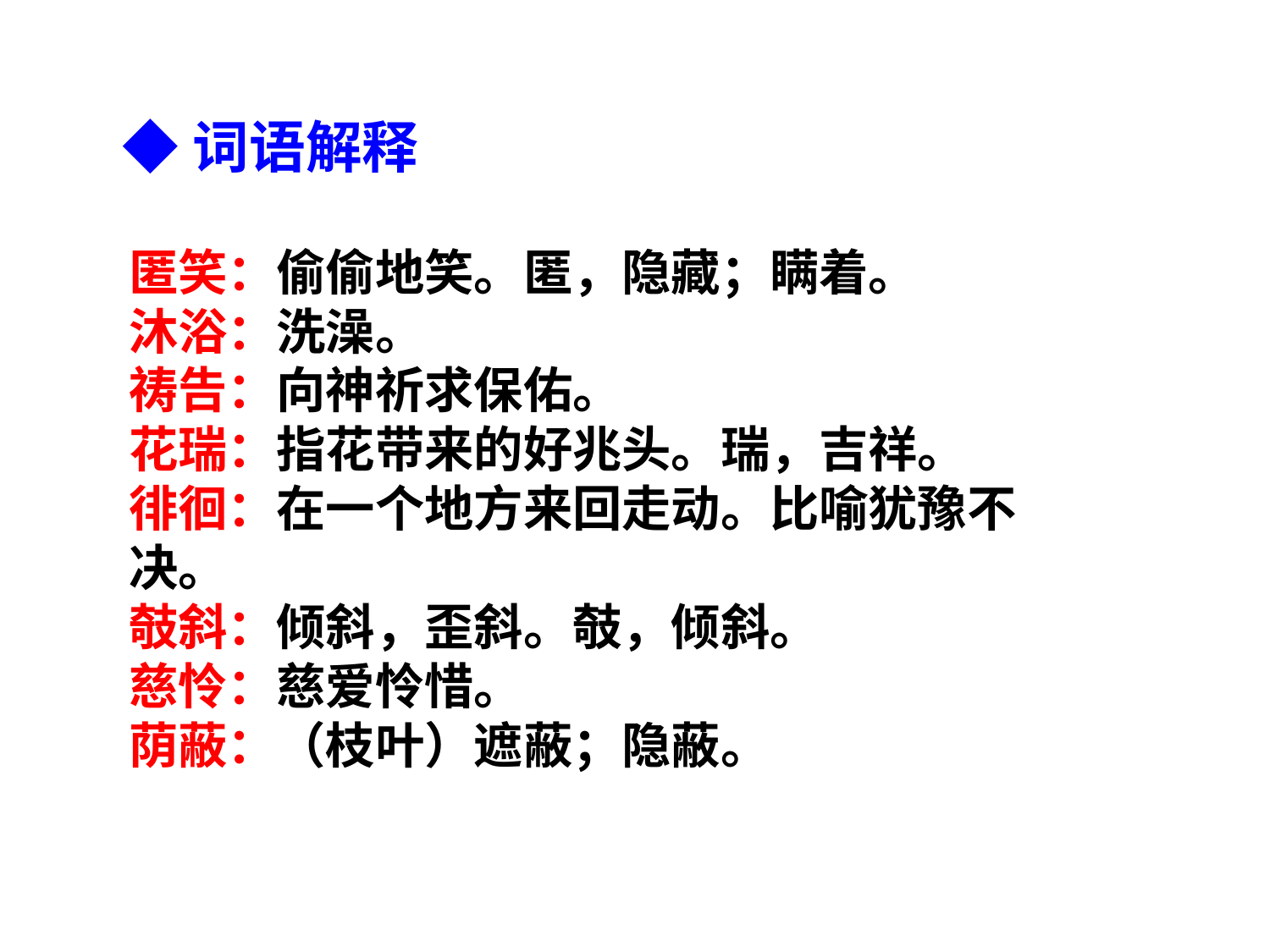

◆词语解释
匿笑：偷偷地笑。匿，隐藏；瞒着。
沐浴：洗澡。
祷告：向神祈求保佑。
花瑞：指花带来的好兆头。瑞，吉祥。
徘徊：在一个地方来回走动。比喻犹豫不决。
攲斜：倾斜，歪斜。攲，倾斜。
慈怜：慈爱怜惜。
荫蔽：（枝叶）遮蔽；隐蔽。